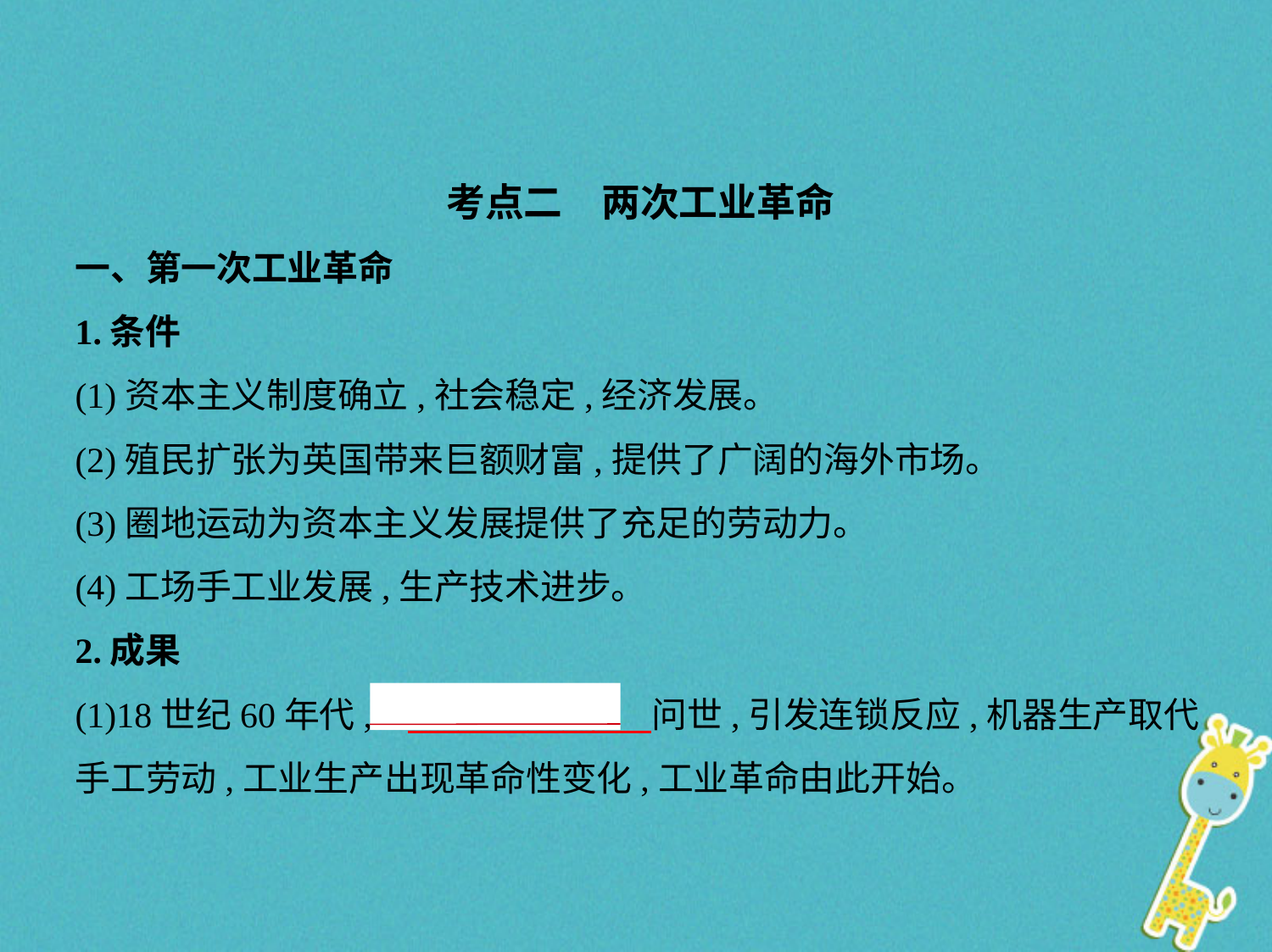

考点二　两次工业革命
一、第一次工业革命
1.条件
(1)资本主义制度确立,社会稳定,经济发展。
(2)殖民扩张为英国带来巨额财富,提供了广阔的海外市场。
(3)圈地运动为资本主义发展提供了充足的劳动力。
(4)工场手工业发展,生产技术进步。
2.成果
(1)18世纪60年代,①　珍妮纺纱机    问世,引发连锁反应,机器生产取代
手工劳动,工业生产出现革命性变化,工业革命由此开始。